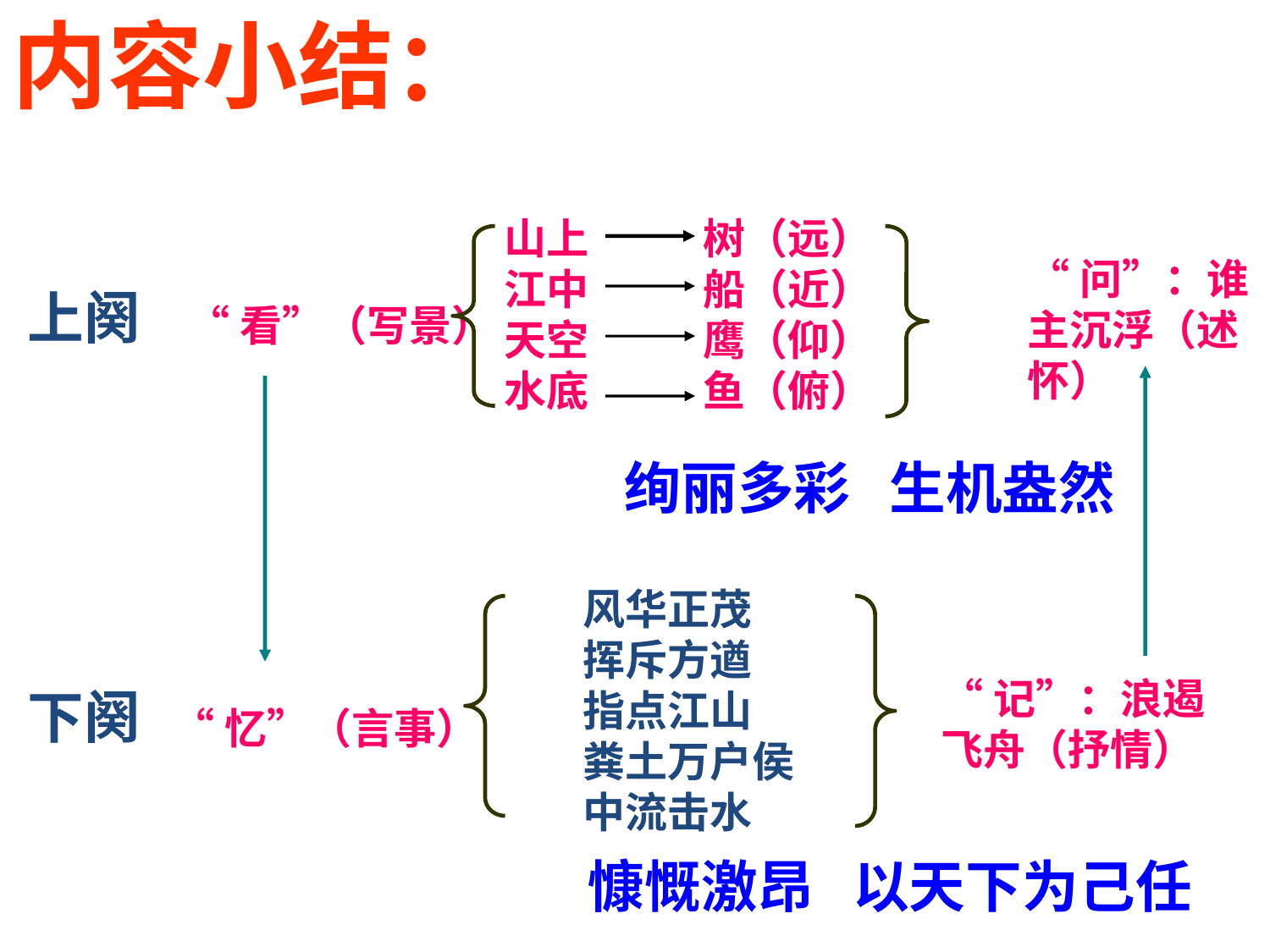

内容小结：
山上            树（远）
江中            船（近）
天空            鹰（仰）
水底            鱼（俯）

“问”：谁主沉浮（述怀）
上阕

“看”（写景）

绚丽多彩   生机盎然

  风华正茂
  挥斥方遒
  指点江山
  粪土万户侯
  中流击水

“记”：浪遏飞舟（抒情）
下阕
“忆”（言事）
慷慨激昂   以天下为己任